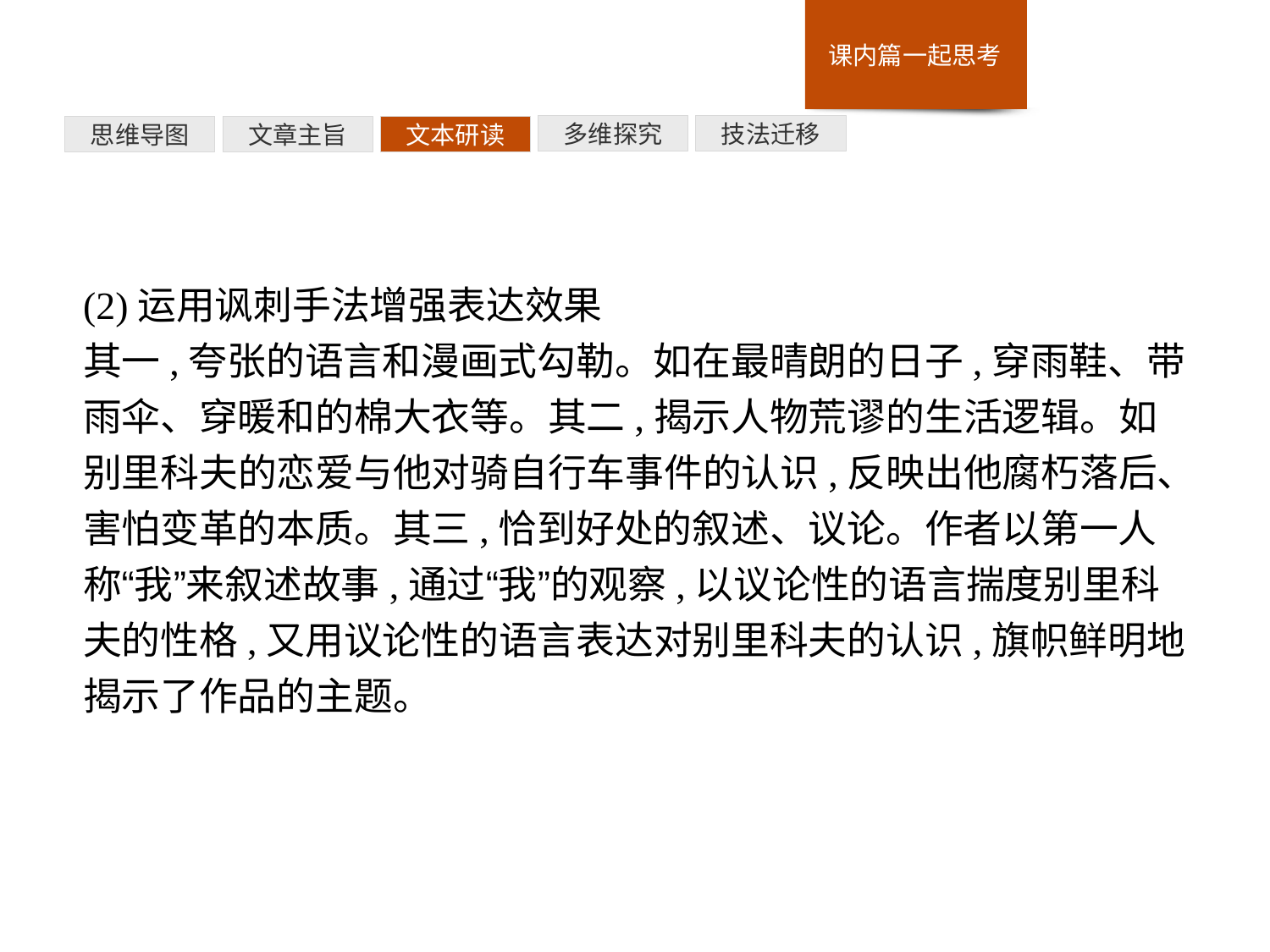

技法迁移
多维探究
文本研读
文章主旨
思维导图
(2)运用讽刺手法增强表达效果
其一,夸张的语言和漫画式勾勒。如在最晴朗的日子,穿雨鞋、带雨伞、穿暖和的棉大衣等。其二,揭示人物荒谬的生活逻辑。如别里科夫的恋爱与他对骑自行车事件的认识,反映出他腐朽落后、害怕变革的本质。其三,恰到好处的叙述、议论。作者以第一人称“我”来叙述故事,通过“我”的观察,以议论性的语言揣度别里科夫的性格,又用议论性的语言表达对别里科夫的认识,旗帜鲜明地揭示了作品的主题。